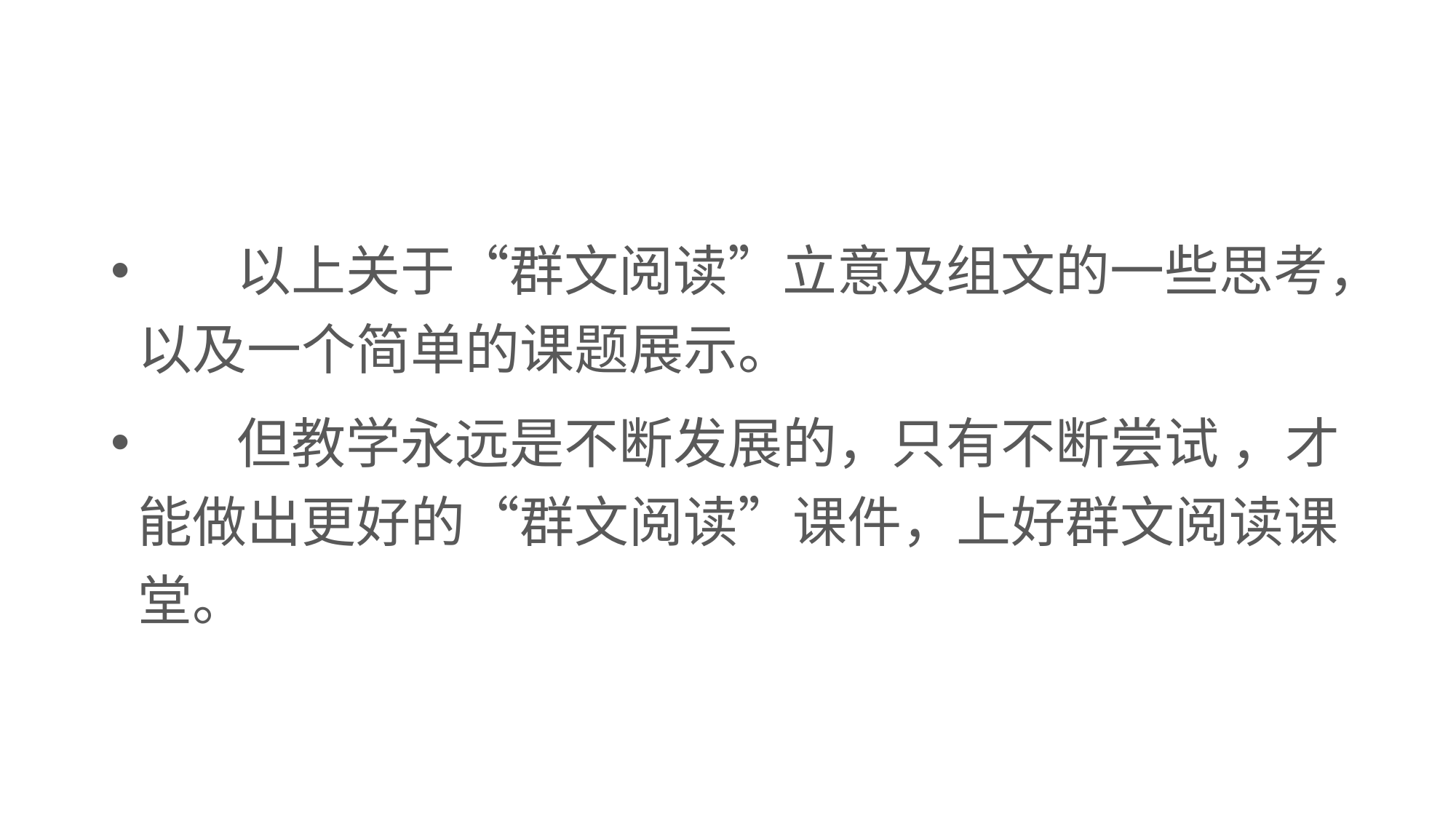

#
       以上关于“群文阅读”立意及组文的一些思考，以及一个简单的课题展示。
       但教学永远是不断发展的，只有不断尝试 ，才能做出更好的“群文阅读”课件，上好群文阅读课堂。